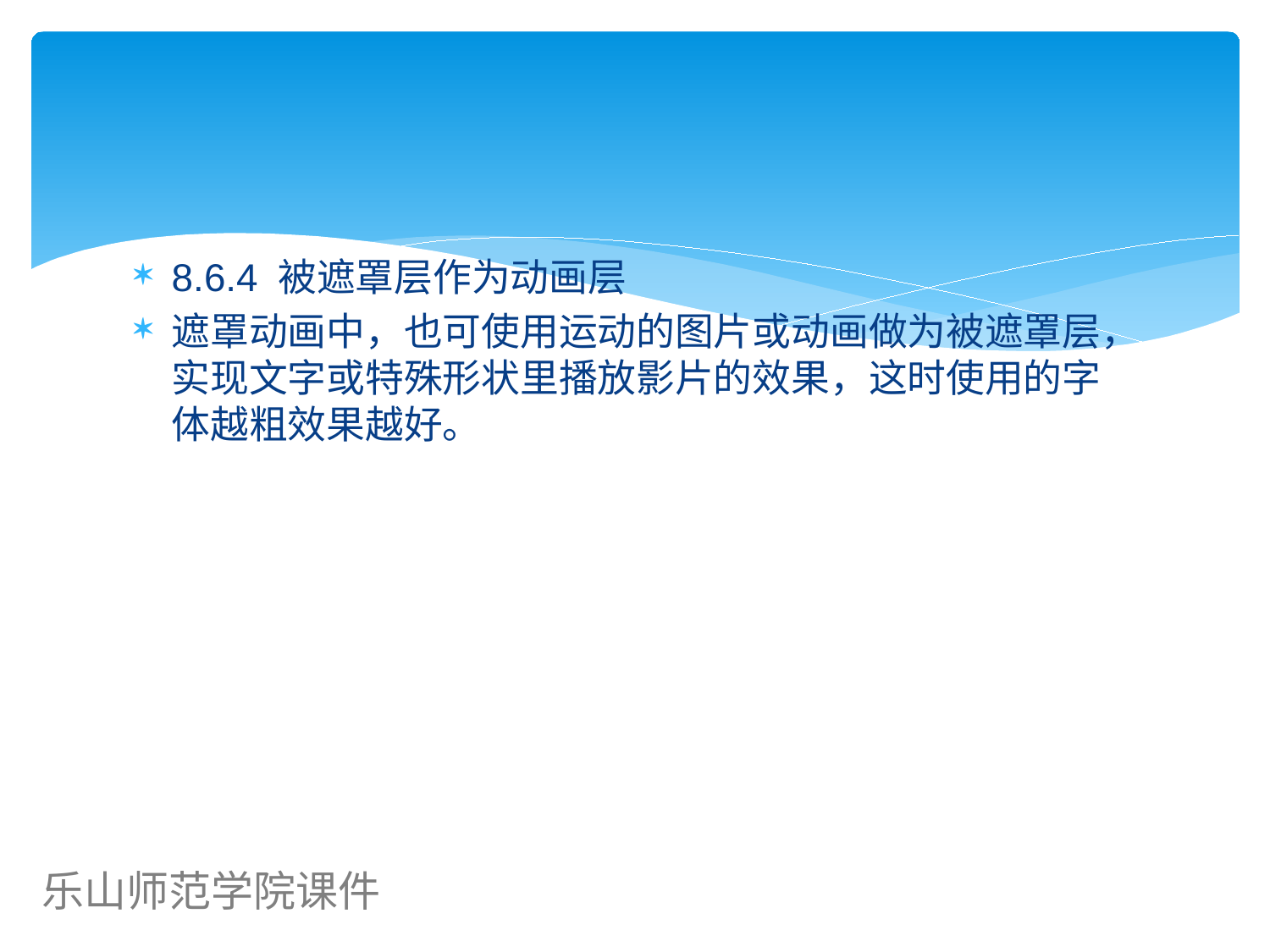

8.6.4 被遮罩层作为动画层
遮罩动画中，也可使用运动的图片或动画做为被遮罩层，实现文字或特殊形状里播放影片的效果，这时使用的字体越粗效果越好。